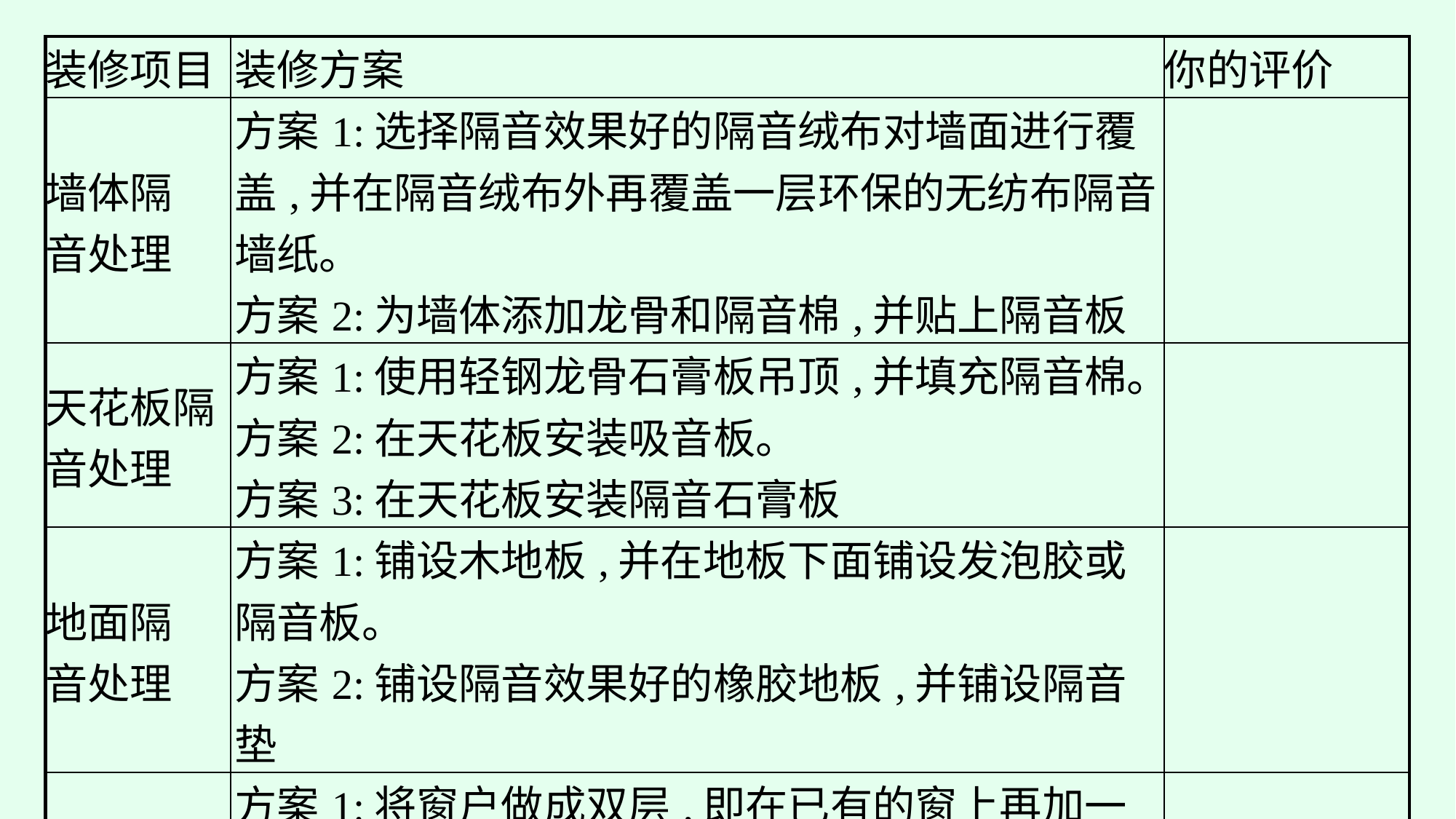

| 装修项目 | 装修方案 | 你的评价 |
| --- | --- | --- |
| 墙体隔 音处理 | 方案1:选择隔音效果好的隔音绒布对墙面进行覆盖,并在隔音绒布外再覆盖一层环保的无纺布隔音墙纸。 方案2:为墙体添加龙骨和隔音棉,并贴上隔音板 |  |
| 天花板隔 音处理 | 方案1:使用轻钢龙骨石膏板吊顶,并填充隔音棉。 方案2:在天花板安装吸音板。 方案3:在天花板安装隔音石膏板 |  |
| 地面隔 音处理 | 方案1:铺设木地板,并在地板下面铺设发泡胶或隔音板。 方案2:铺设隔音效果好的橡胶地板,并铺设隔音垫 |  |
| 窗户隔 音处理 | 方案1:将窗户做成双层,即在已有的窗上再加一层。 方案2:将窗户改为断桥铝平开窗,使用三层中空夹胶玻璃 |  |